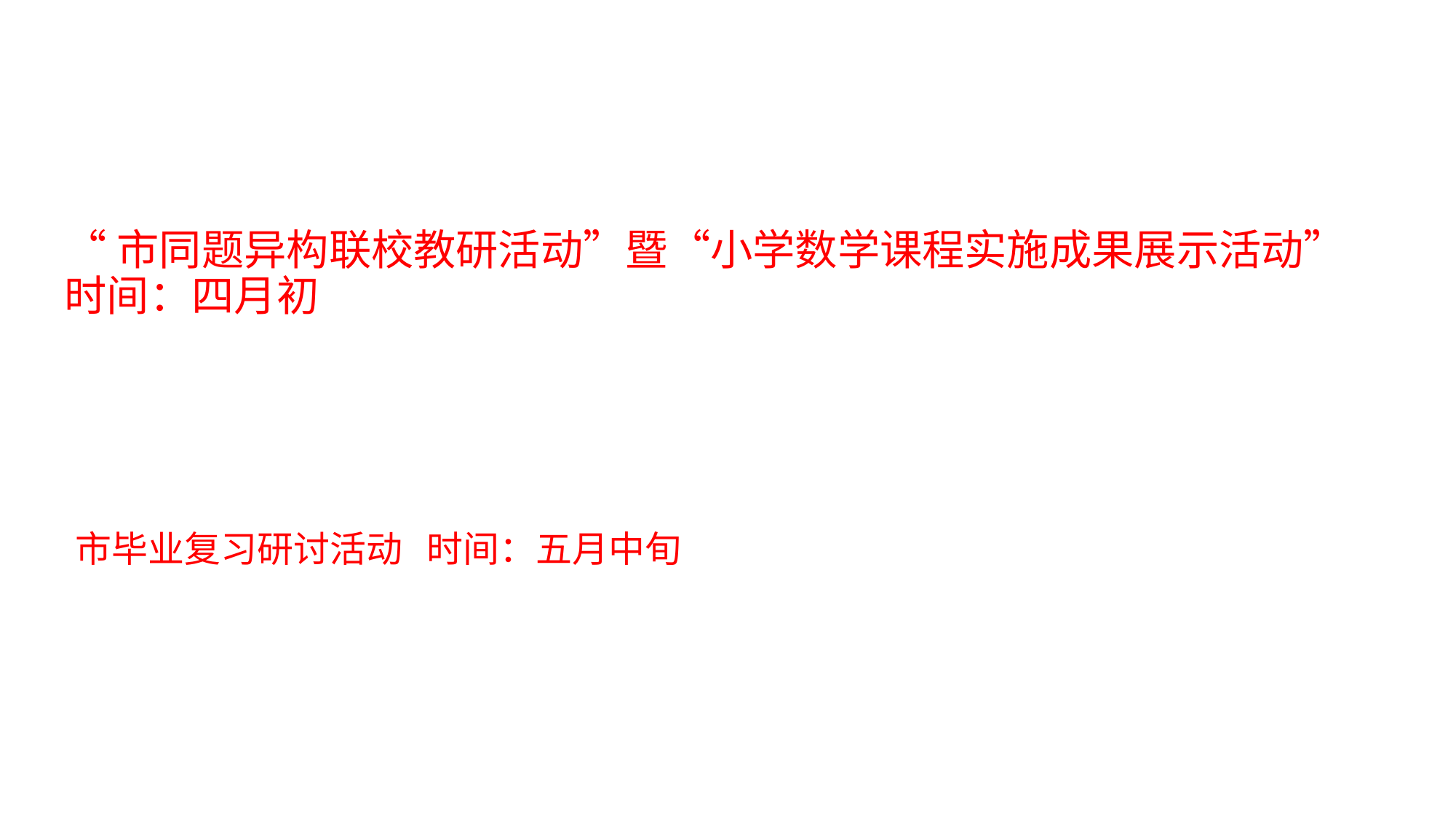

# “市同题异构联校教研活动”暨“小学数学课程实施成果展示活动” 时间：四月初
市毕业复习研讨活动   时间：五月中旬